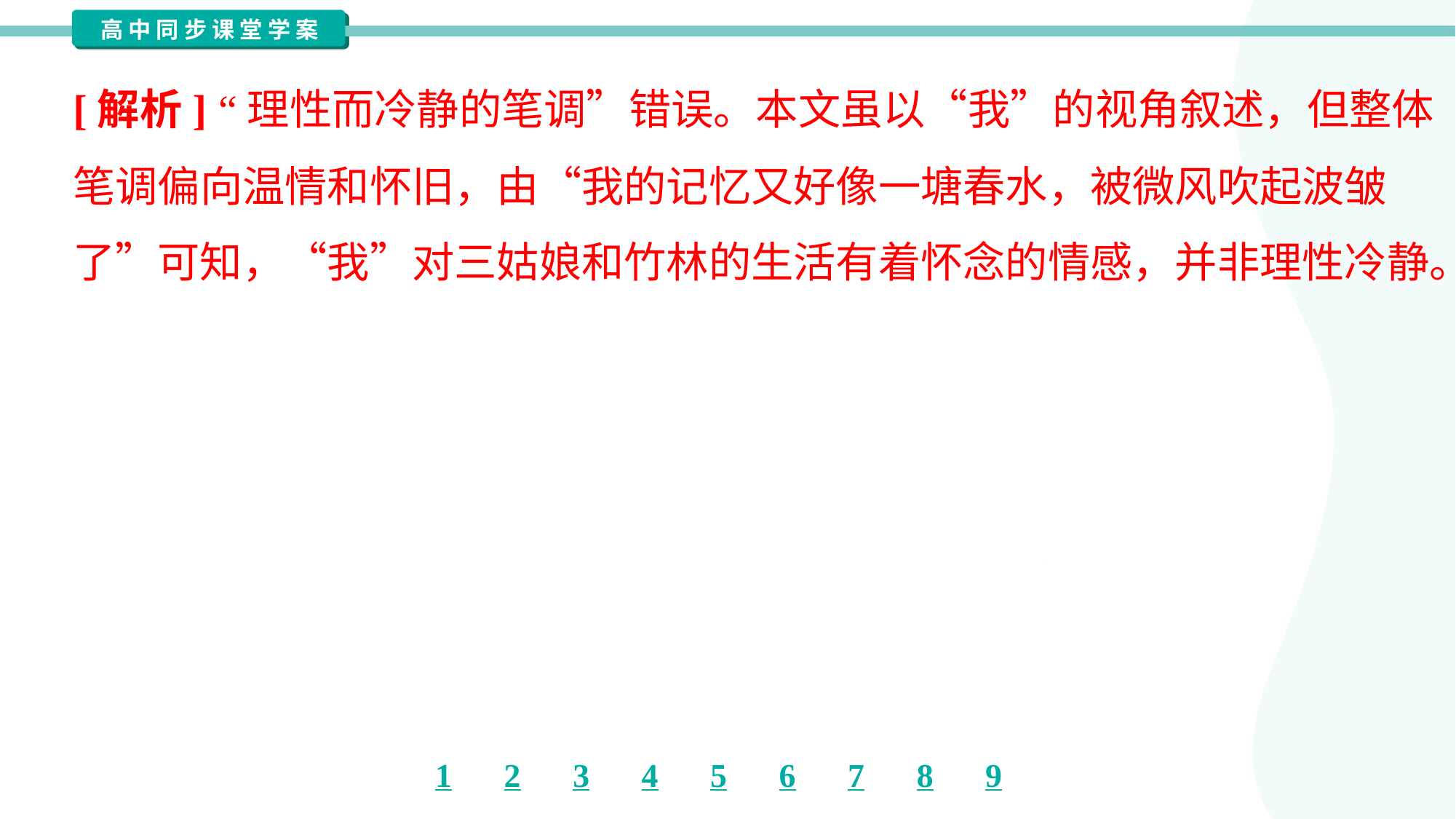

[解析] “理性而冷静的笔调”错误。本文虽以“我”的视角叙述，但整体
笔调偏向温情和怀旧，由“我的记忆又好像一塘春水，被微风吹起波皱
了”可知，“我”对三姑娘和竹林的生活有着怀念的情感，并非理性冷静。